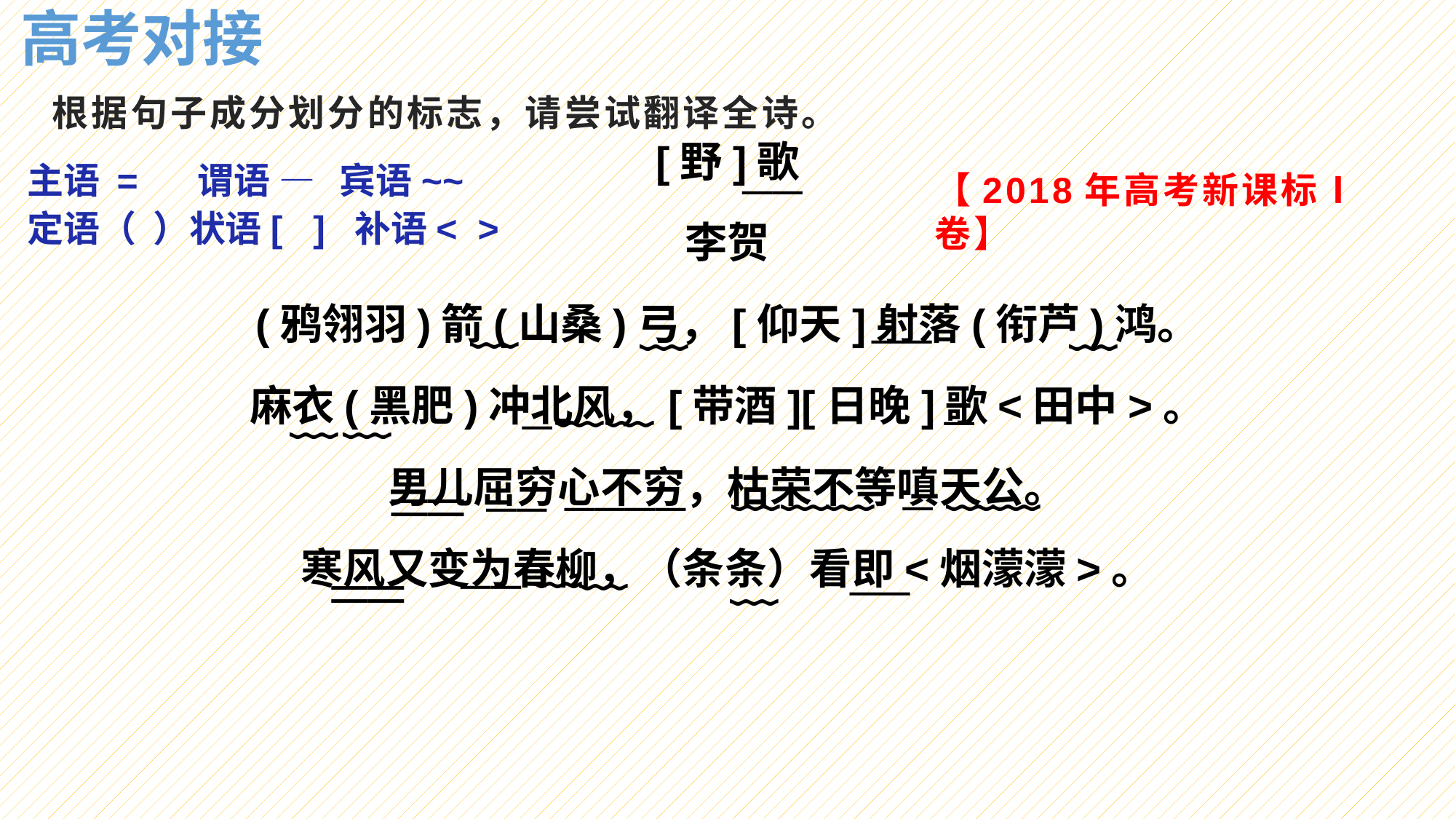

高考对接
# 根据句子成分划分的标志，请尝试翻译全诗。
[野]歌
李贺
(鸦翎羽)箭(山桑)弓，[仰天]射落(衔芦)鸿。
麻衣(黑肥)冲北风，[带酒][日晚]歌<田中>。
男儿屈穷心不穷，枯荣不等嗔天公。
寒风又变为春柳，（条条）看即<烟濛濛>。
主语 =     谓语 —   宾语~~
定语（  ）状语[   ]  补语<  >
【2018年高考新课标Ⅰ卷】
——
﹏
﹏
﹏
——
﹏
﹏
﹏
﹏
—
—
﹏
﹏
﹏
﹏
﹏
—
————
——
——
——
﹏
﹏
﹏
——
——
——
——